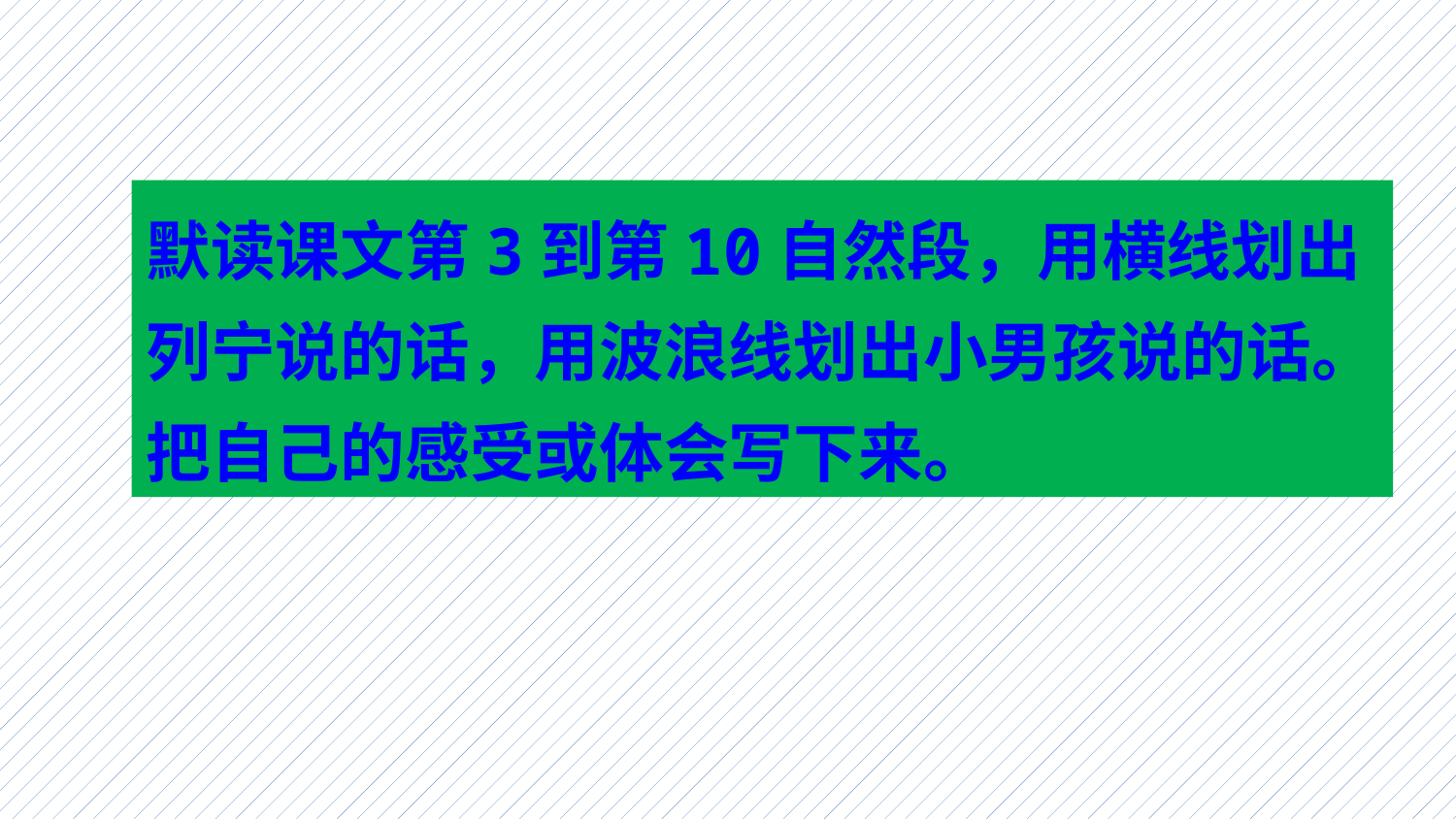

默读课文第3到第10自然段，用横线划出列宁说的话，用波浪线划出小男孩说的话。把自己的感受或体会写下来。